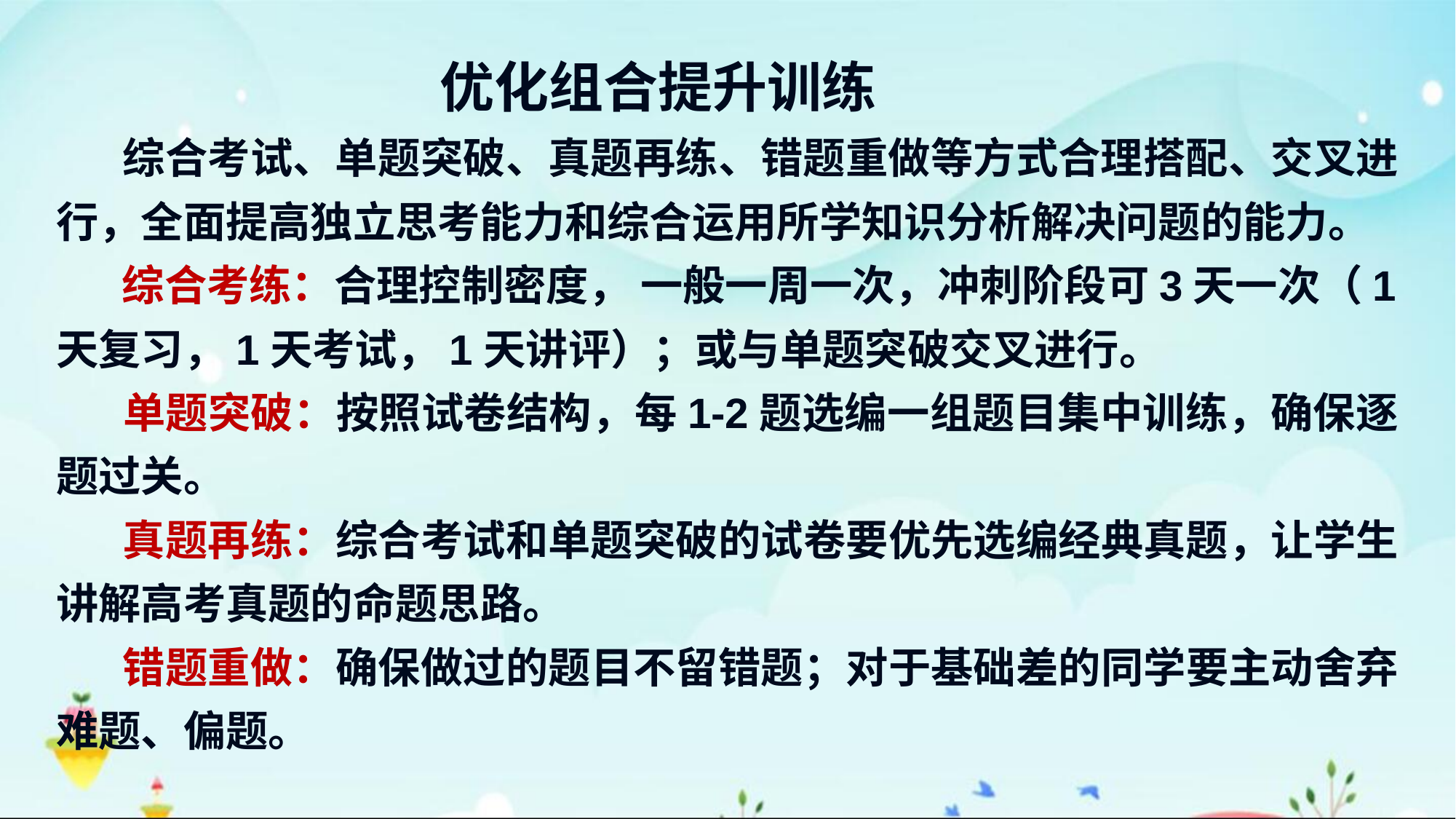

优化组合提升训练
  综合考试、单题突破、真题再练、错题重做等方式合理搭配、交叉进行，全面提高独立思考能力和综合运用所学知识分析解决问题的能力。
  综合考练：合理控制密度， 一般一周一次，冲刺阶段可3天一次（1天复习，1天考试，1天讲评）；或与单题突破交叉进行。
  单题突破：按照试卷结构，每1-2题选编一组题目集中训练，确保逐题过关。
  真题再练：综合考试和单题突破的试卷要优先选编经典真题，让学生讲解高考真题的命题思路。
  错题重做：确保做过的题目不留错题；对于基础差的同学要主动舍弃难题、偏题。